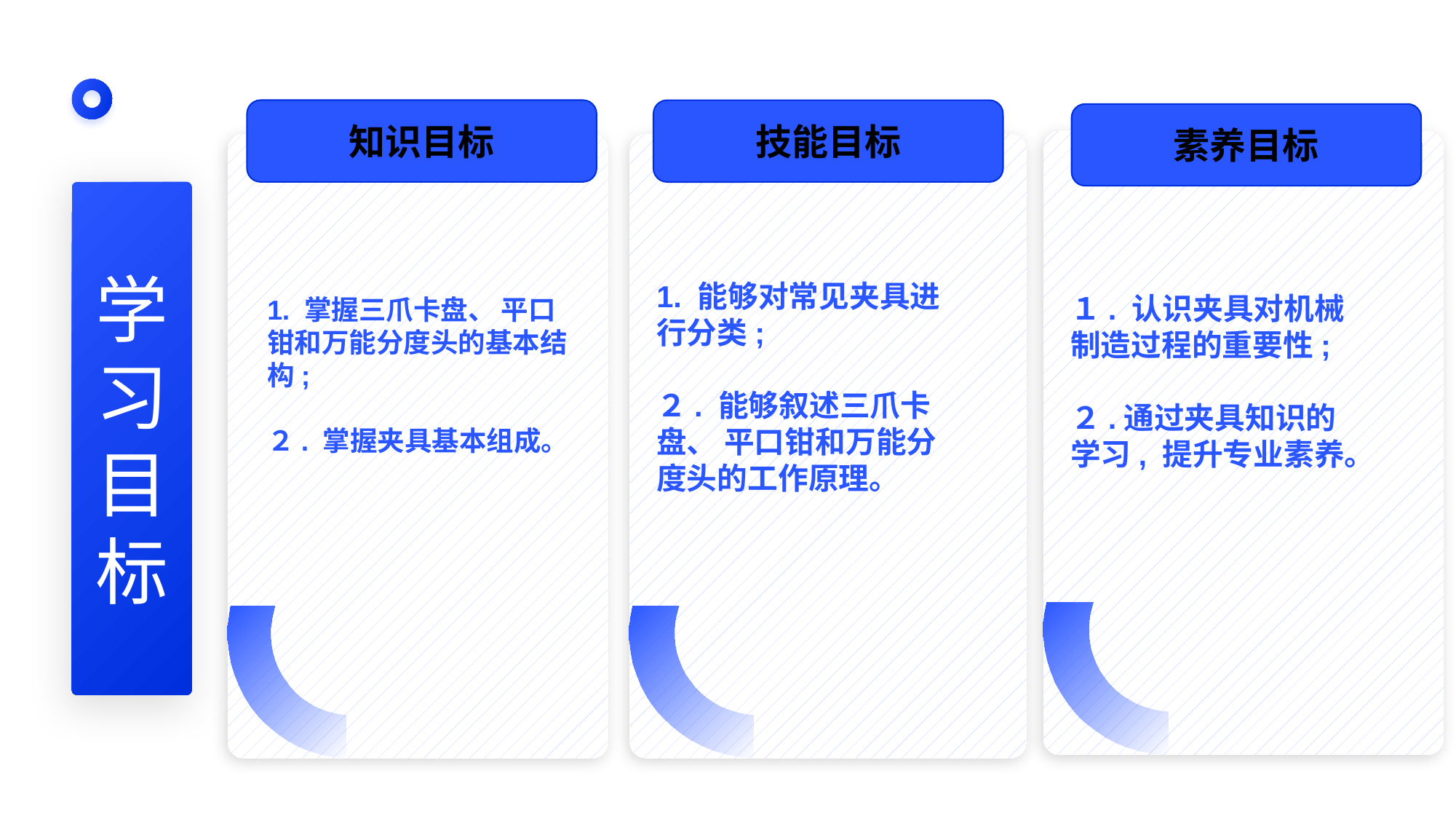

知识目标
技能目标
素养目标

１. 认识夹具对机械制造过程的重要性;

２.通过夹具知识的学习, 提升专业素养。

1. 能够对常见夹具进行分类;

２. 能够叙述三爪卡盘、 平口钳和万能分度头的工作原理。

学
习
目
标
1. 掌握三爪卡盘、 平口钳和万能分度头的基本结构;

２. 掌握夹具基本组成。